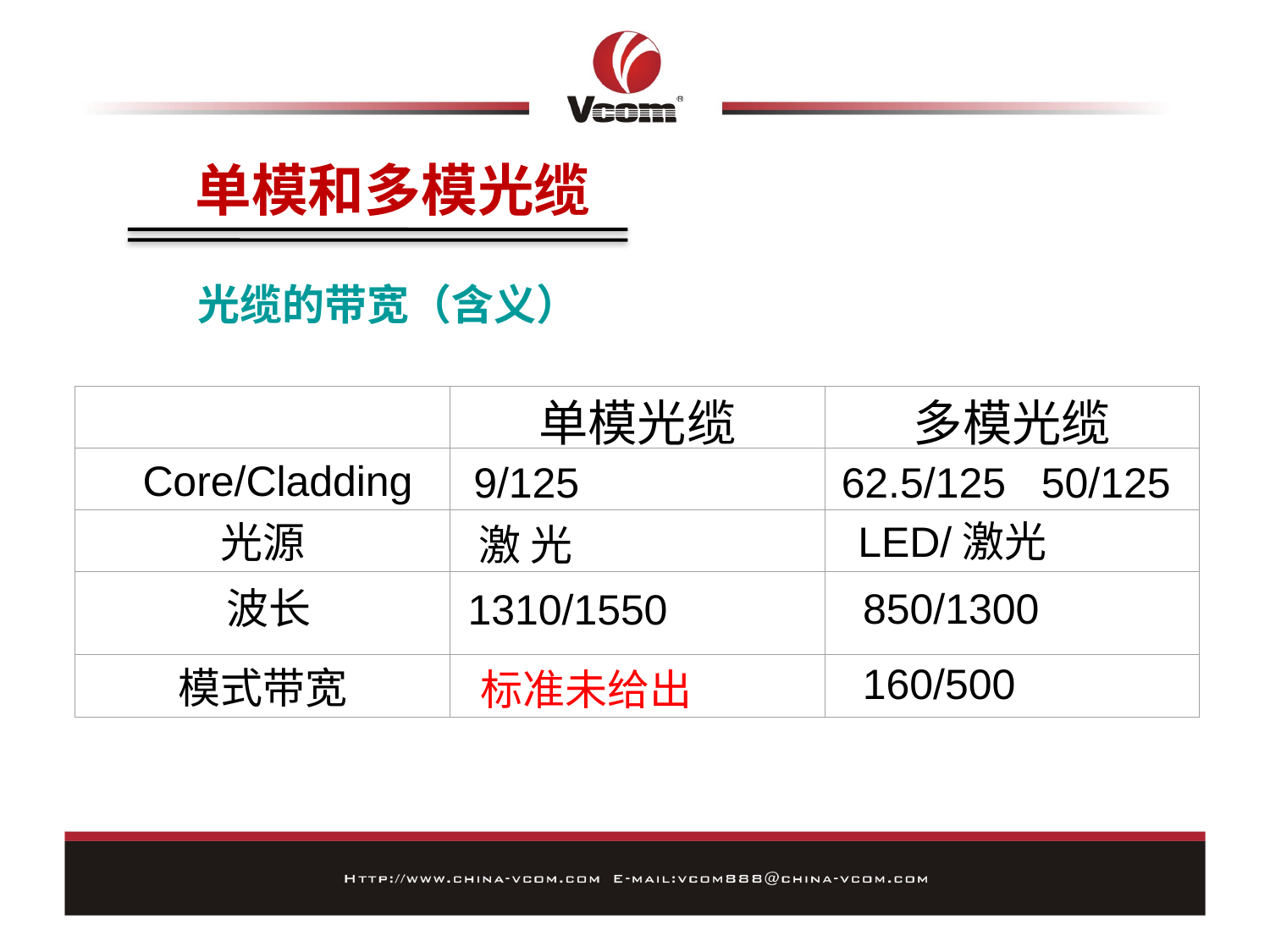

单模和多模光缆

光缆的带宽（含义）

单模光缆

多模光缆

Core/Cladding

9/125
62.5/125   50/125

LED/激光

光源

激 光

波长
850/1300
1310/1550

160/500

模式带宽

标准未给出